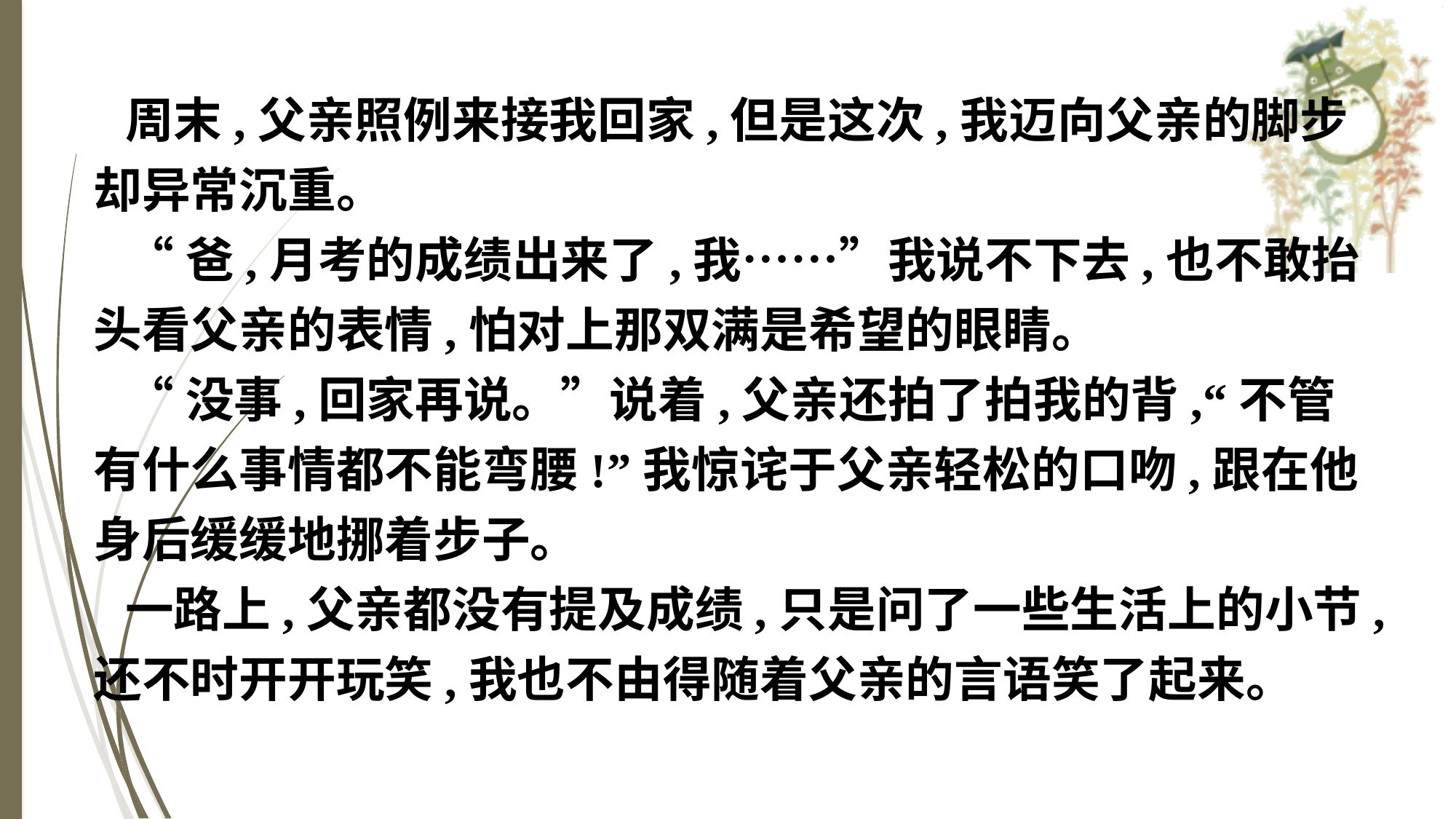

周末,父亲照例来接我回家,但是这次,我迈向父亲的脚步却异常沉重。
“爸,月考的成绩出来了,我……”我说不下去,也不敢抬头看父亲的表情,怕对上那双满是希望的眼睛。
“没事,回家再说。”说着,父亲还拍了拍我的背,“不管有什么事情都不能弯腰!”我惊诧于父亲轻松的口吻,跟在他身后缓缓地挪着步子。
一路上,父亲都没有提及成绩,只是问了一些生活上的小节,还不时开开玩笑,我也不由得随着父亲的言语笑了起来。